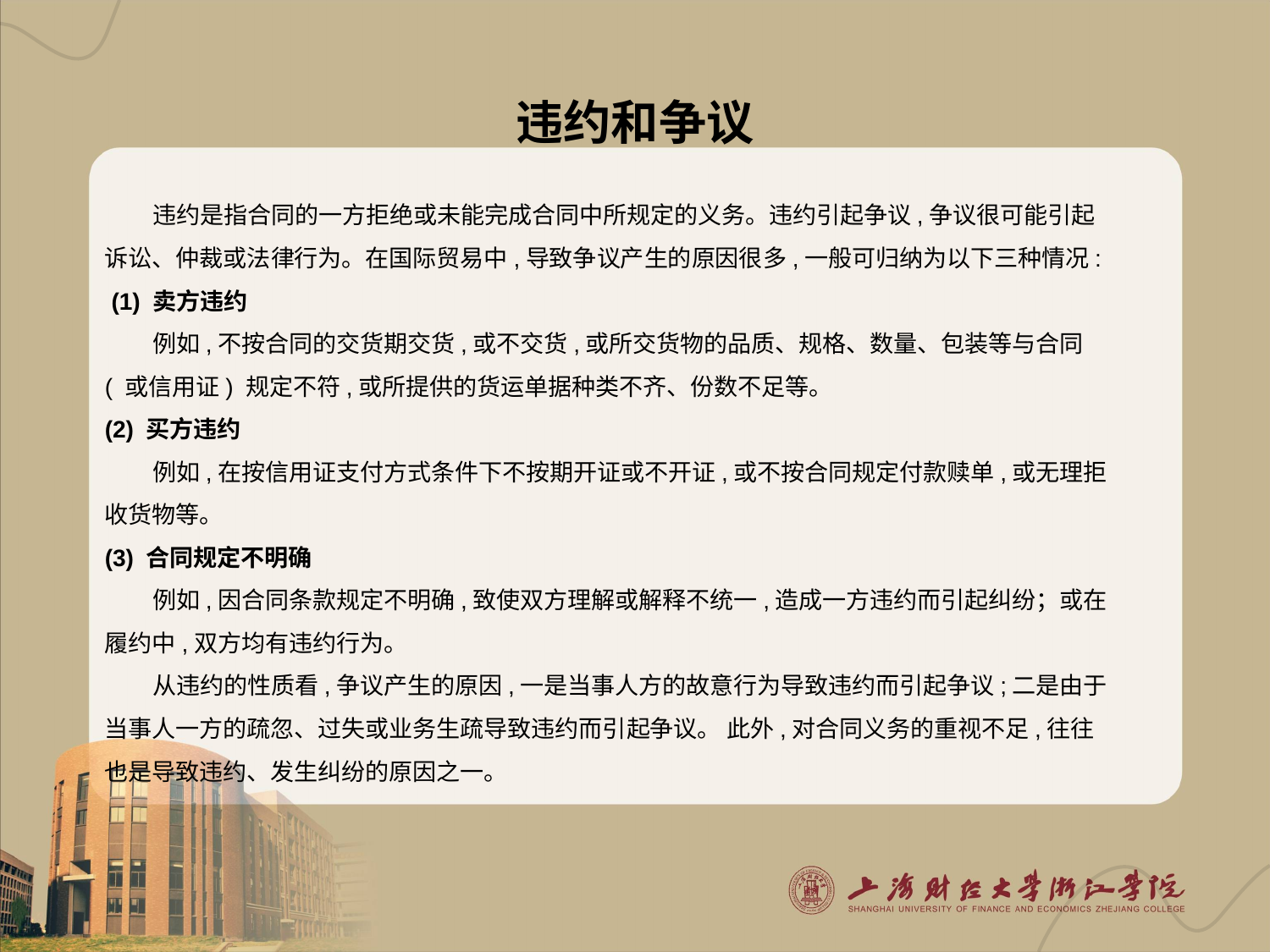

# 违约和争议
违约是指合同的一方拒绝或未能完成合同中所规定的义务。违约引起争议,争议很可能引起诉讼、仲裁或法律行为。在国际贸易中,导致争议产生的原因很多,一般可归纳为以下三种情况:
 (1) 卖方违约
例如,不按合同的交货期交货,或不交货,或所交货物的品质、规格、数量、包装等与合同( 或信用证) 规定不符,或所提供的货运单据种类不齐、份数不足等。
(2) 买方违约
例如,在按信用证支付方式条件下不按期开证或不开证,或不按合同规定付款赎单,或无理拒收货物等。
(3) 合同规定不明确
例如,因合同条款规定不明确,致使双方理解或解释不统一,造成一方违约而引起纠纷；或在履约中,双方均有违约行为。
从违约的性质看,争议产生的原因,一是当事人方的故意行为导致违约而引起争议;二是由于当事人一方的疏忽、过失或业务生疏导致违约而引起争议。 此外,对合同义务的重视不足,往往也是导致违约、发生纠纷的原因之一。